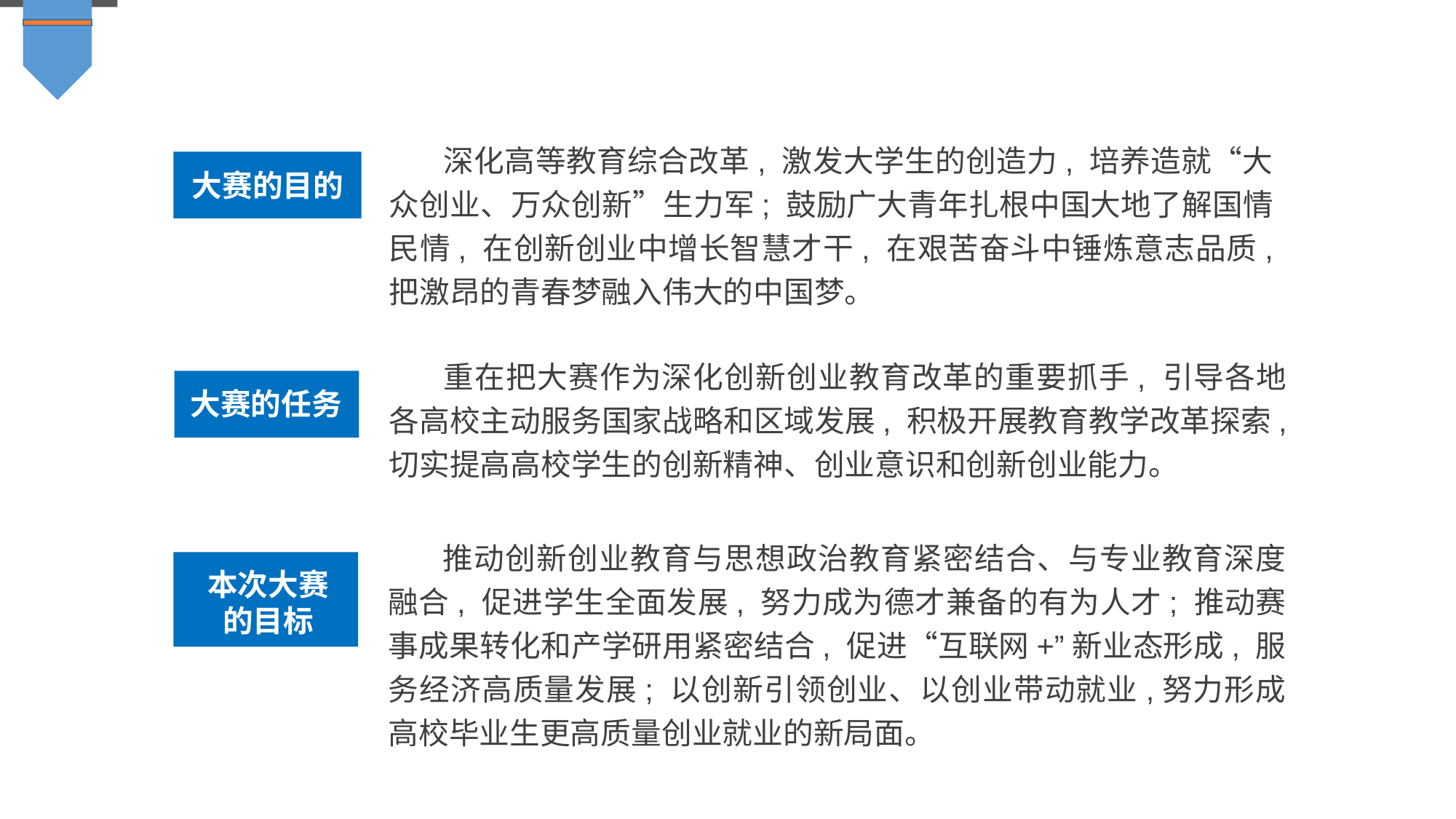

深化高等教育综合改革, 激发大学生的创造力, 培养造就“大众创业、万众创新”生力军; 鼓励广大青年扎根中国大地了解国情民情, 在创新创业中增长智慧才干, 在艰苦奋斗中锤炼意志品质, 把激昂的青春梦融入伟大的中国梦。

大赛的目的
重在把大赛作为深化创新创业教育改革的重要抓手, 引导各地各高校主动服务国家战略和区域发展, 积极开展教育教学改革探索, 切实提高高校学生的创新精神、创业意识和创新创业能力。

大赛的任务
推动创新创业教育与思想政治教育紧密结合、与专业教育深度融合, 促进学生全面发展, 努力成为德才兼备的有为人才; 推动赛事成果转化和产学研用紧密结合, 促进“互联网+”新业态形成, 服务经济高质量发展; 以创新引领创业、以创业带动就业,努力形成高校毕业生更高质量创业就业的新局面。

本次大赛
的目标